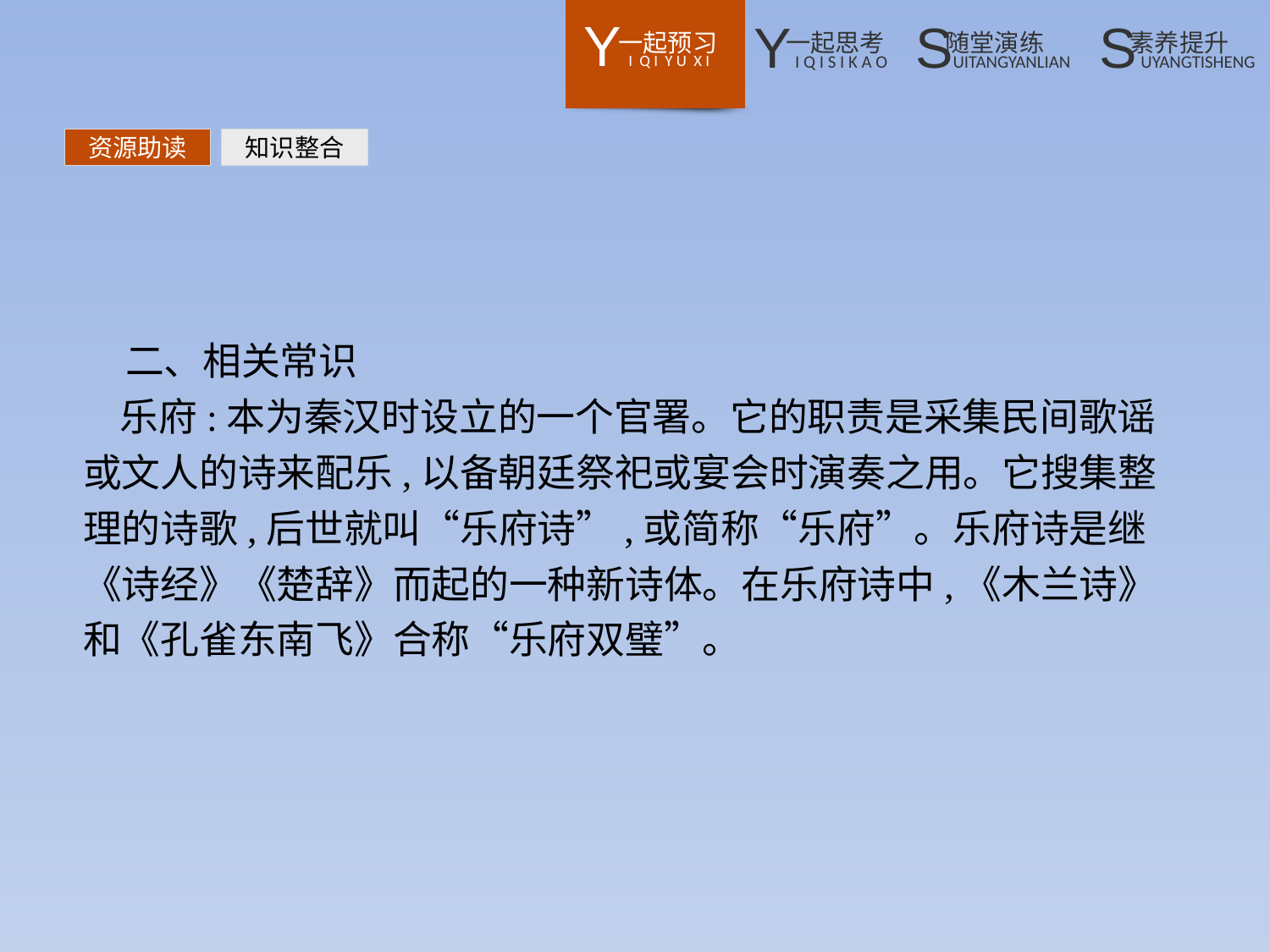

资源助读
知识整合
二、相关常识
乐府:本为秦汉时设立的一个官署。它的职责是采集民间歌谣或文人的诗来配乐,以备朝廷祭祀或宴会时演奏之用。它搜集整理的诗歌,后世就叫“乐府诗”,或简称“乐府”。乐府诗是继《诗经》《楚辞》而起的一种新诗体。在乐府诗中,《木兰诗》和《孔雀东南飞》合称“乐府双璧”。